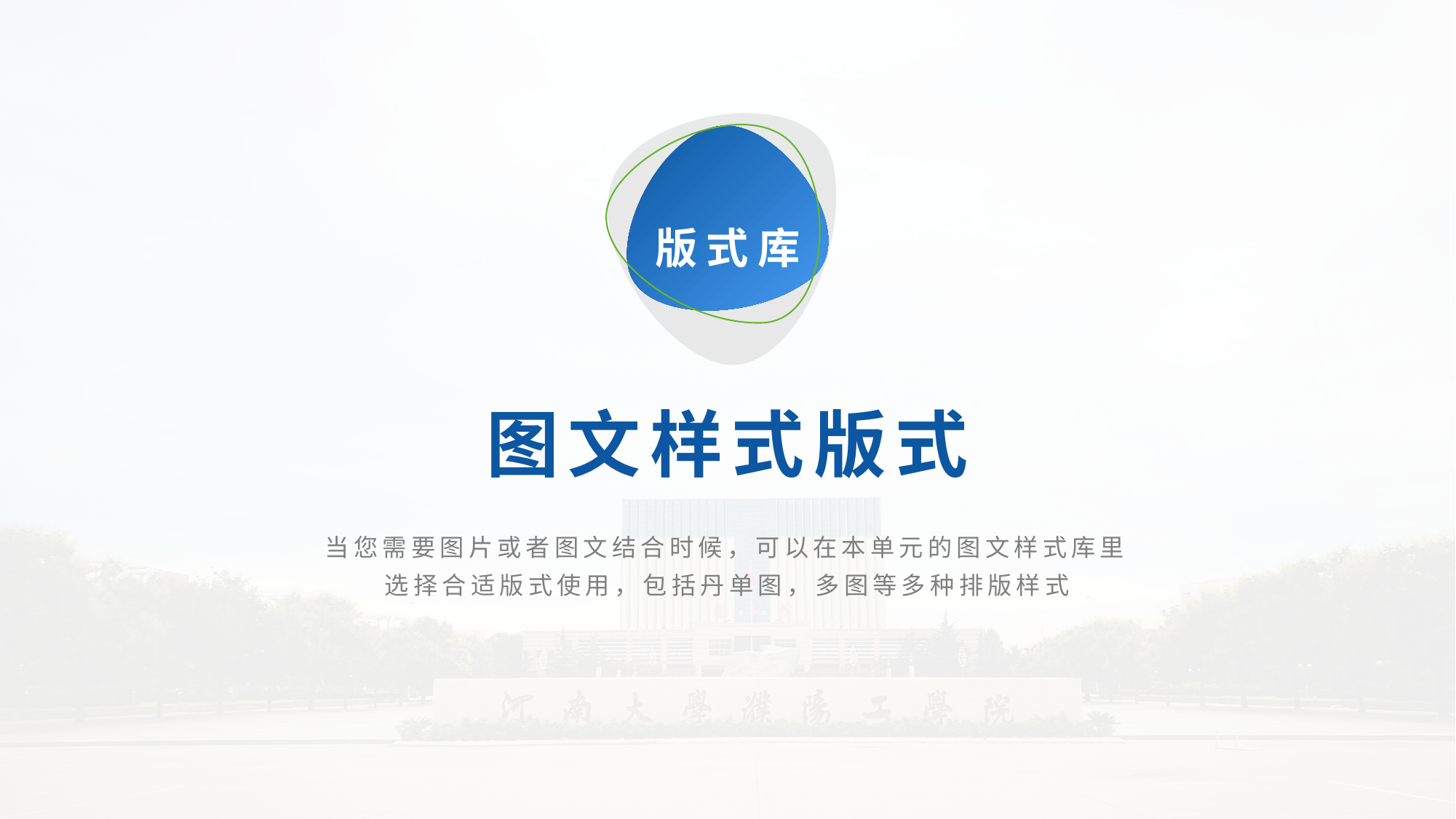

版式库
图文样式版式
当您需要图片或者图文结合时候，可以在本单元的图文样式库里选择合适版式使用，包括丹单图，多图等多种排版样式